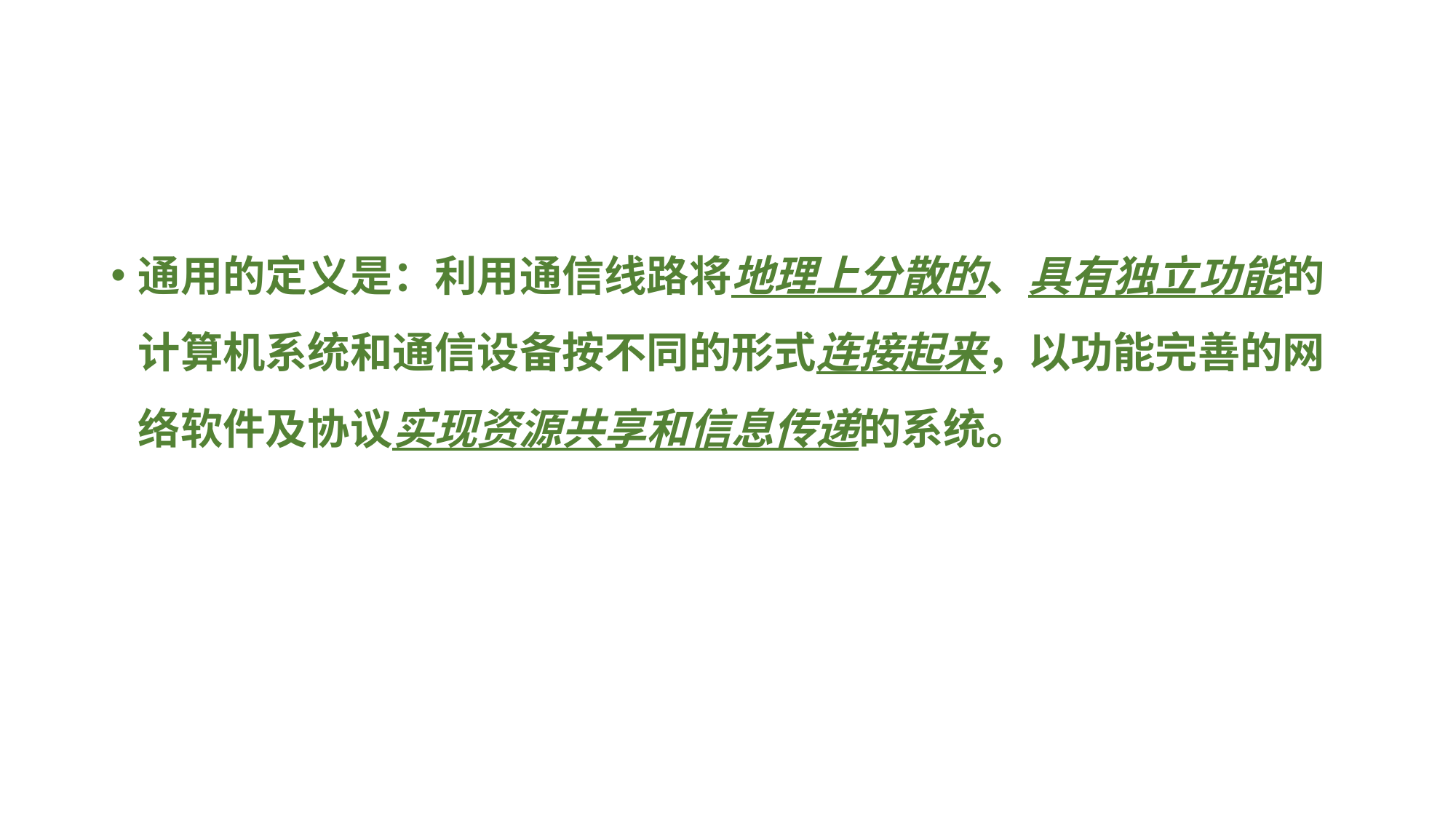

通用的定义是：利用通信线路将地理上分散的、具有独立功能的计算机系统和通信设备按不同的形式连接起来，以功能完善的网络软件及协议实现资源共享和信息传递的系统。